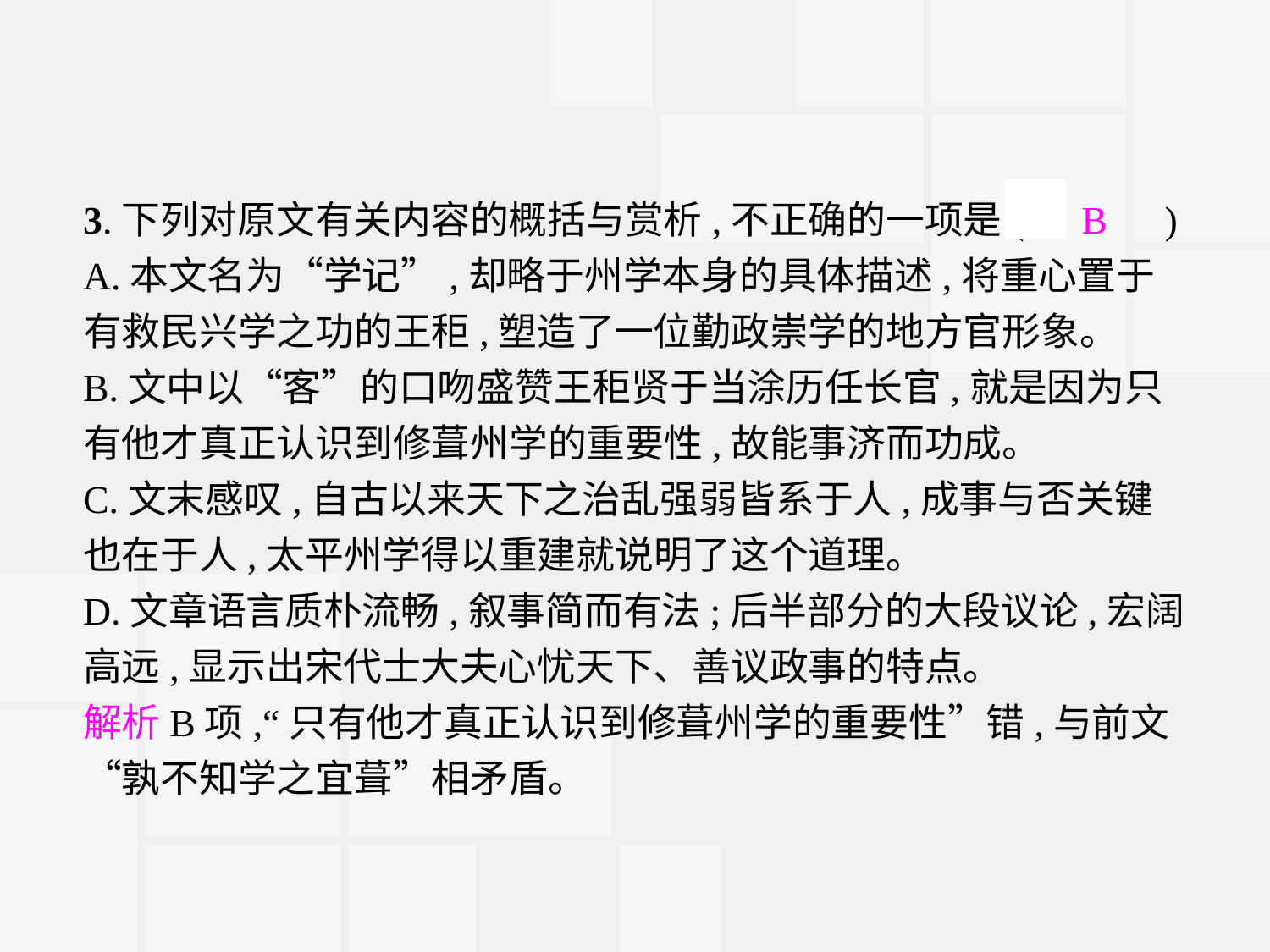

3.下列对原文有关内容的概括与赏析,不正确的一项是(　B　)
A.本文名为“学记”,却略于州学本身的具体描述,将重心置于有救民兴学之功的王秬,塑造了一位勤政崇学的地方官形象。
B.文中以“客”的口吻盛赞王秬贤于当涂历任长官,就是因为只有他才真正认识到修葺州学的重要性,故能事济而功成。
C.文末感叹,自古以来天下之治乱强弱皆系于人,成事与否关键也在于人,太平州学得以重建就说明了这个道理。
D.文章语言质朴流畅,叙事简而有法;后半部分的大段议论,宏阔高远,显示出宋代士大夫心忧天下、善议政事的特点。
解析B项,“只有他才真正认识到修葺州学的重要性”错,与前文“孰不知学之宜葺”相矛盾。